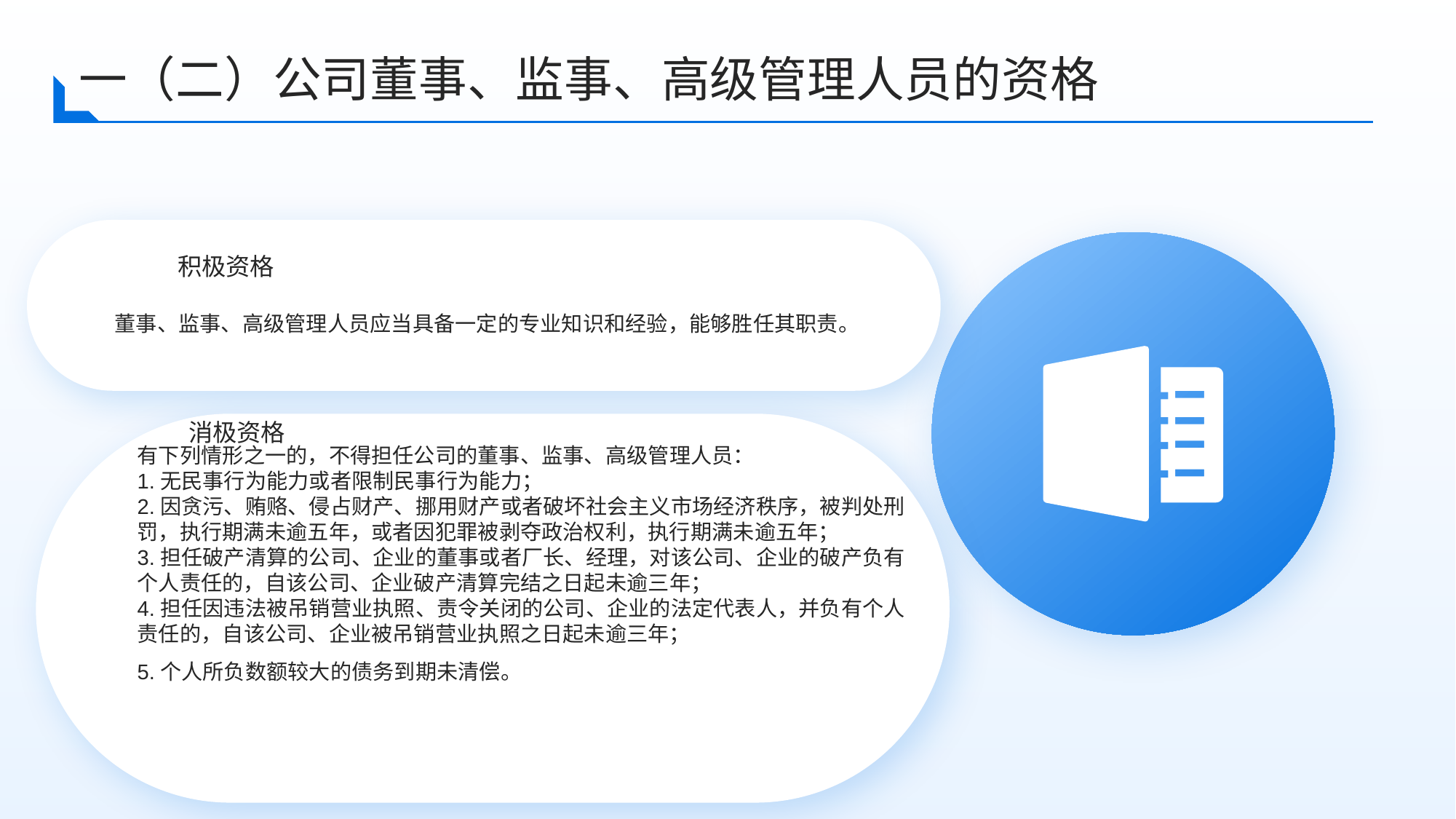

一（二）公司董事、监事、高级管理人员的资格

积极资格
董事、监事、高级管理人员应当具备一定的专业知识和经验，能够胜任其职责。

消极资格

有下列情形之一的，不得担任公司的董事、监事、高级管理人员：
1.无民事行为能力或者限制民事行为能力；
2.因贪污、贿赂、侵占财产、挪用财产或者破坏社会主义市场经济秩序，被判处刑罚，执行期满未逾五年，或者因犯罪被剥夺政治权利，执行期满未逾五年；
3.担任破产清算的公司、企业的董事或者厂长、经理，对该公司、企业的破产负有个人责任的，自该公司、企业破产清算完结之日起未逾三年；
4.担任因违法被吊销营业执照、责令关闭的公司、企业的法定代表人，并负有个人责任的，自该公司、企业被吊销营业执照之日起未逾三年；
5.个人所负数额较大的债务到期未清偿。